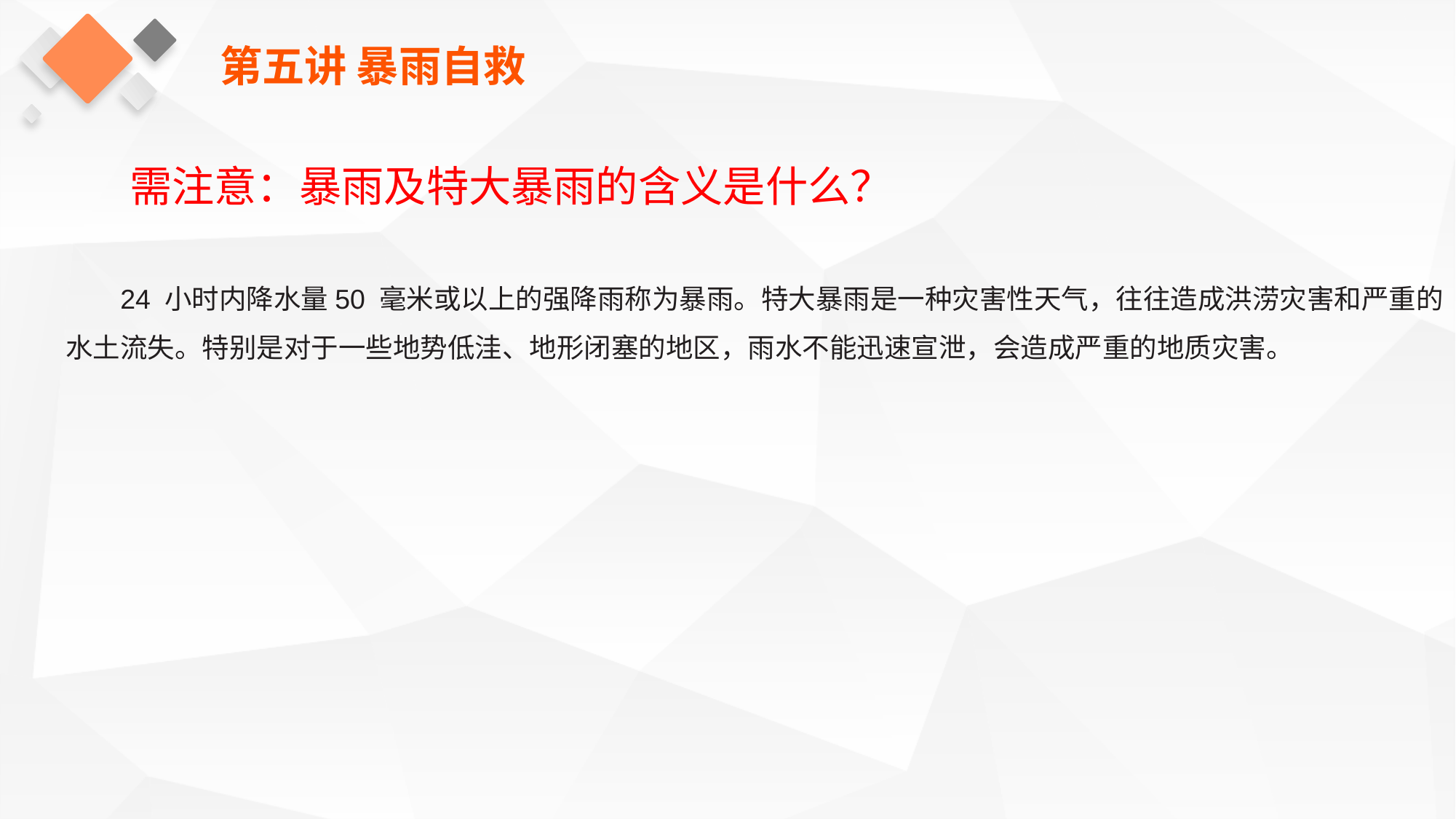

第五讲 暴雨自救
需注意：暴雨及特大暴雨的含义是什么？
24 小时内降水量50 毫米或以上的强降雨称为暴雨。特大暴雨是一种灾害性天气，往往造成洪涝灾害和严重的水土流失。特别是对于一些地势低洼、地形闭塞的地区，雨水不能迅速宣泄，会造成严重的地质灾害。